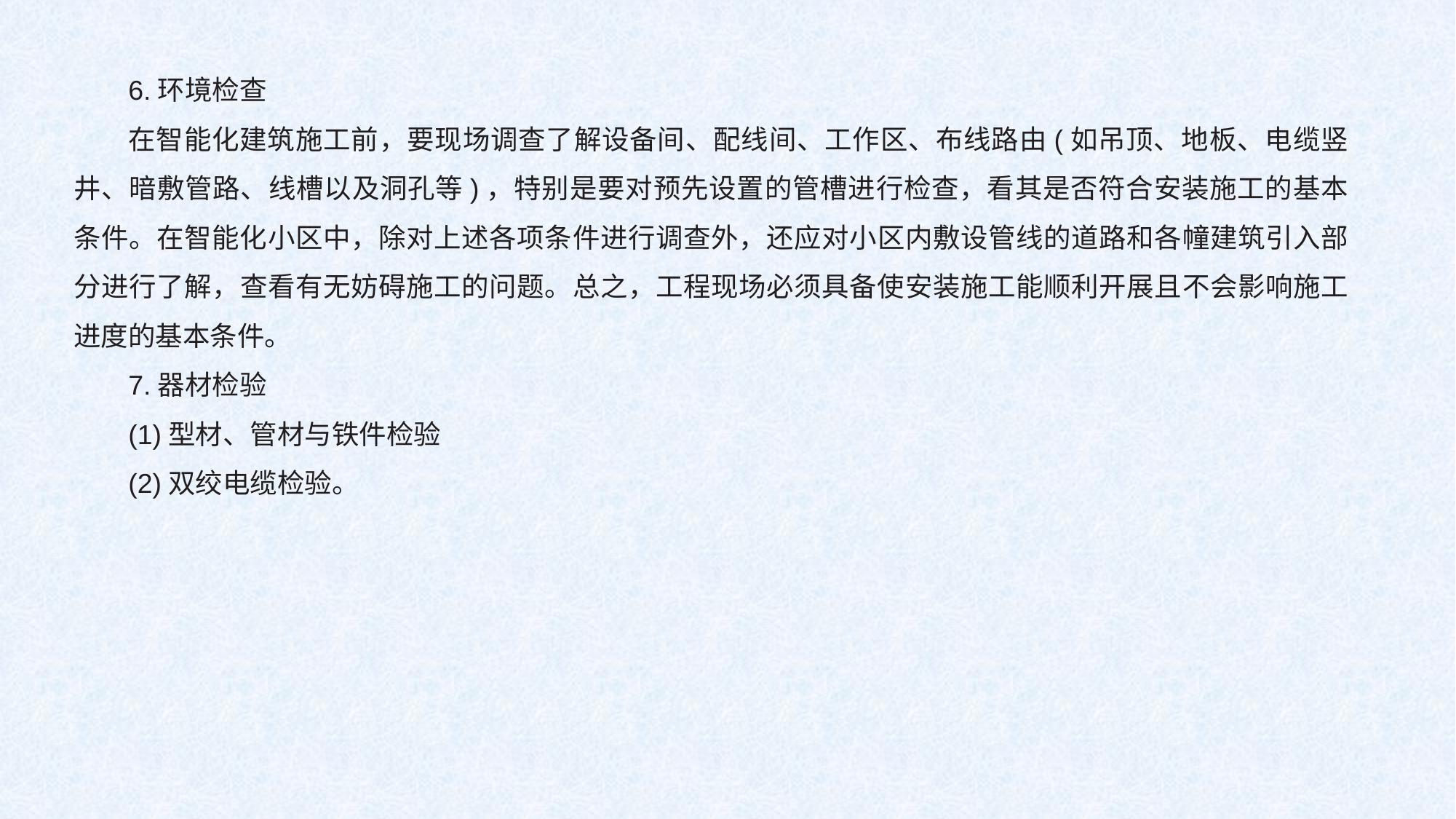

6.环境检查
在智能化建筑施工前，要现场调查了解设备间、配线间、工作区、布线路由(如吊顶、地板、电缆竖井、暗敷管路、线槽以及洞孔等)，特别是要对预先设置的管槽进行检查，看其是否符合安装施工的基本条件。在智能化小区中，除对上述各项条件进行调查外，还应对小区内敷设管线的道路和各幢建筑引入部分进行了解，查看有无妨碍施工的问题。总之，工程现场必须具备使安装施工能顺利开展且不会影响施工进度的基本条件。
7.器材检验
(1)型材、管材与铁件检验
(2)双绞电缆检验。